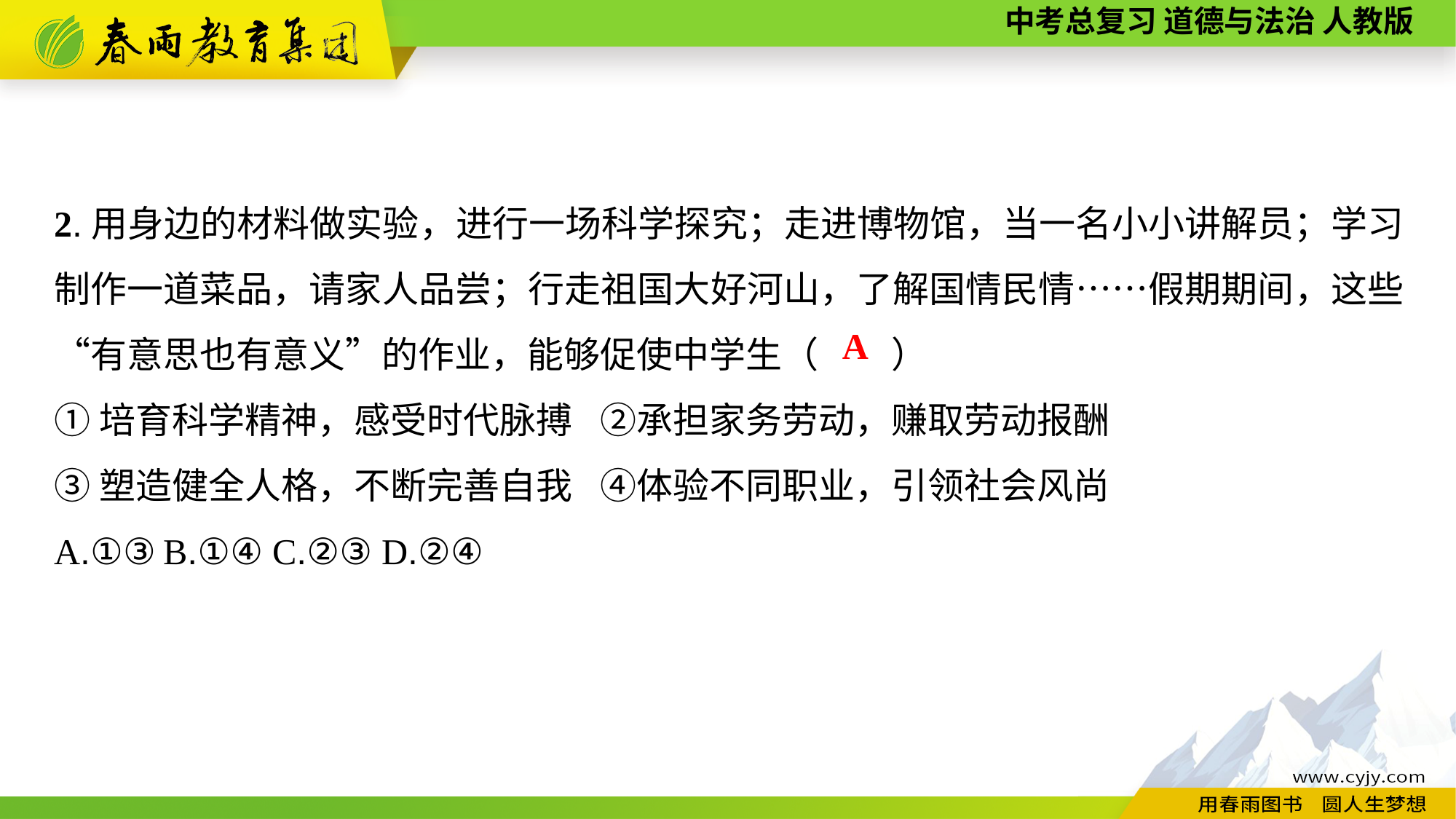

2.用身边的材料做实验，进行一场科学探究；走进博物馆，当一名小小讲解员；学习制作一道菜品，请家人品尝；行走祖国大好河山，了解国情民情……假期期间，这些“有意思也有意义”的作业，能够促使中学生（　　）
①培育科学精神，感受时代脉搏	②承担家务劳动，赚取劳动报酬
③塑造健全人格，不断完善自我	④体验不同职业，引领社会风尚
A.①③	B.①④	C.②③	D.②④
A